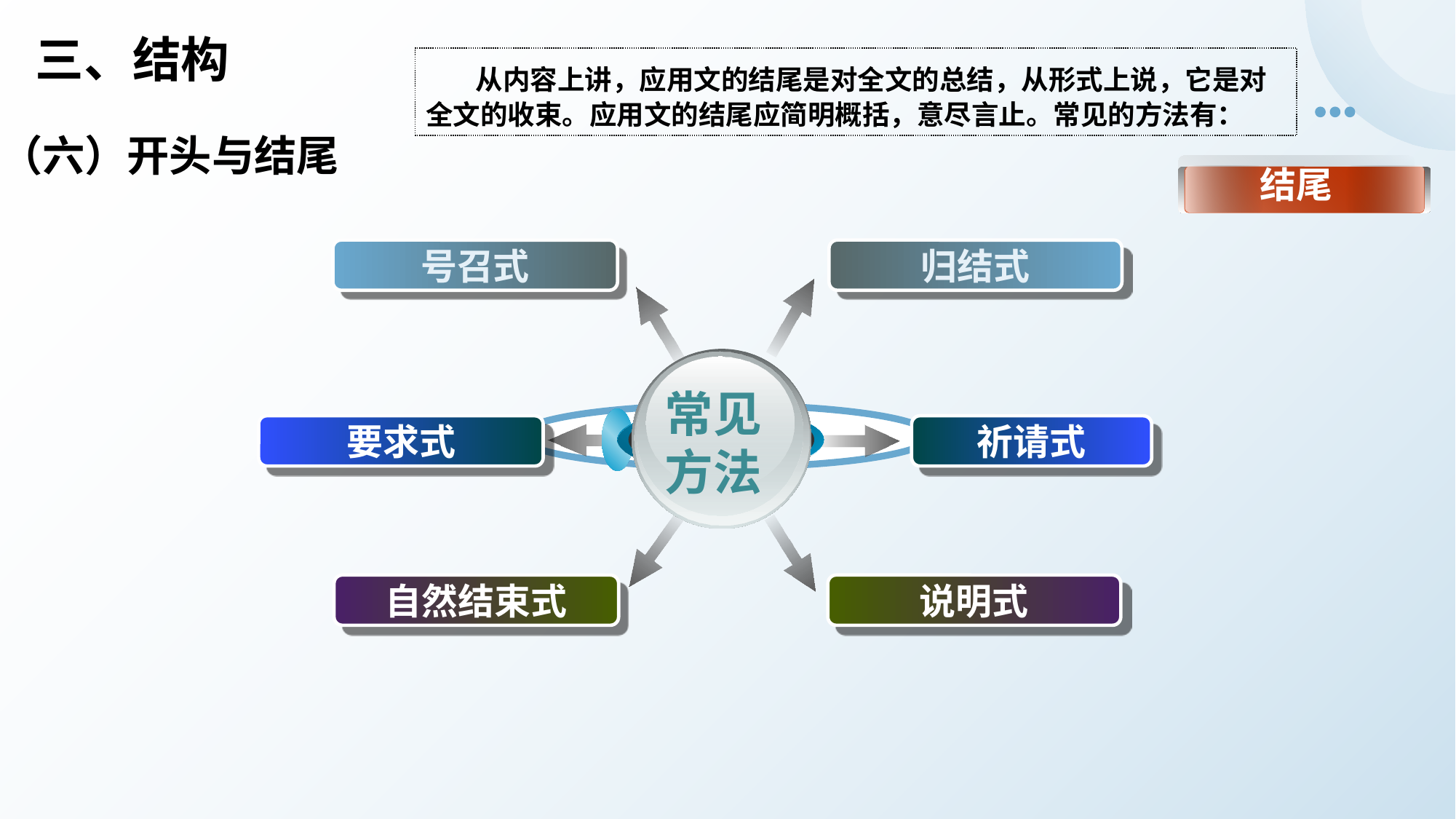

三、结构
     从内容上讲，应用文的结尾是对全文的总结，从形式上说，它是对全文的收束。应用文的结尾应简明概括，意尽言止。常见的方法有：
（六）开头与结尾
结尾

号召式
归结式

常见方法

要求式
祈请式
自然结束式
说明式